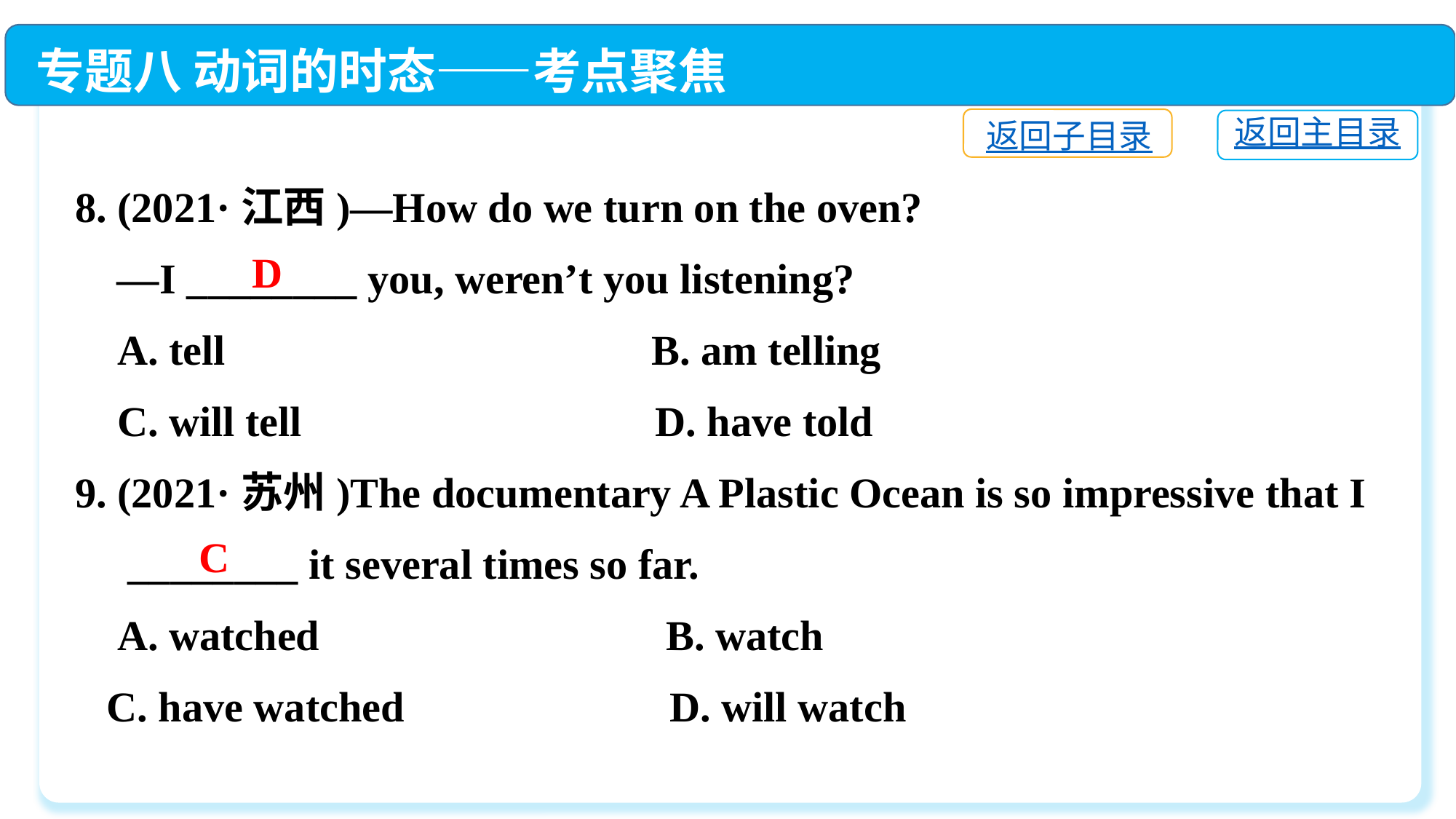

专题八 动词的时态——考点聚焦

返回子目录
返回主目录
8. (2021·江西)—How do we turn on the oven?
    —I ________ you, weren’t you listening?
    A. tell	                                  B. am telling
    C. will tell	                        D. have told
9. (2021·苏州)The documentary A Plastic Ocean is so impressive that I
     ________ it several times so far.
    A. watched	                         B. watch
   C. have watched	               D. will watch

D
C